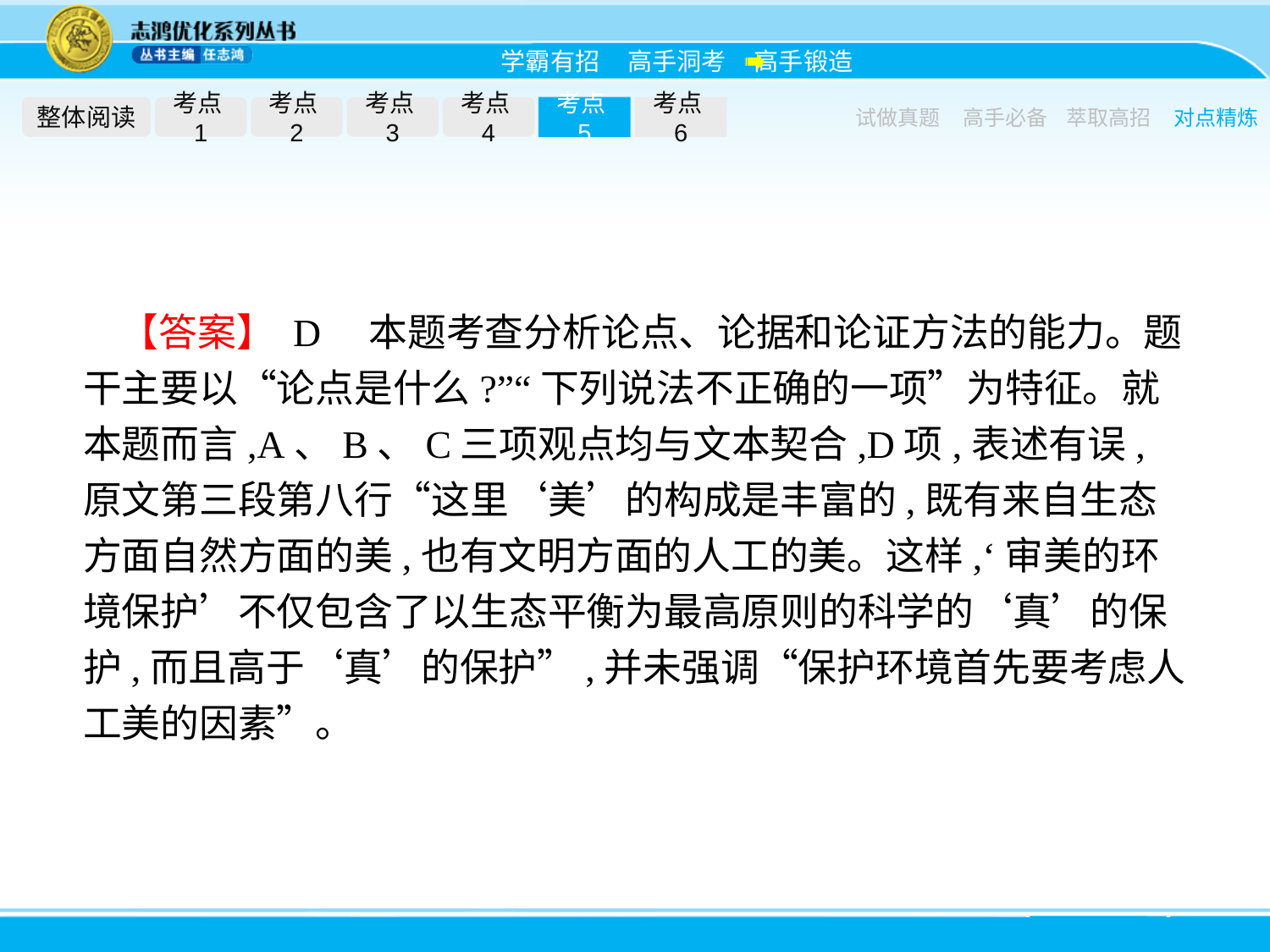

整体阅读
考点1
考点2
考点3
考点4
考点5
考点6
试做真题
高手必备
萃取高招
对点精炼
【答案】 D　本题考查分析论点、论据和论证方法的能力。题干主要以“论点是什么?”“下列说法不正确的一项”为特征。就本题而言,A、B、C三项观点均与文本契合,D项,表述有误,原文第三段第八行“这里‘美’的构成是丰富的,既有来自生态方面自然方面的美,也有文明方面的人工的美。这样,‘审美的环境保护’不仅包含了以生态平衡为最高原则的科学的‘真’的保护,而且高于‘真’的保护”,并未强调“保护环境首先要考虑人工美的因素”。